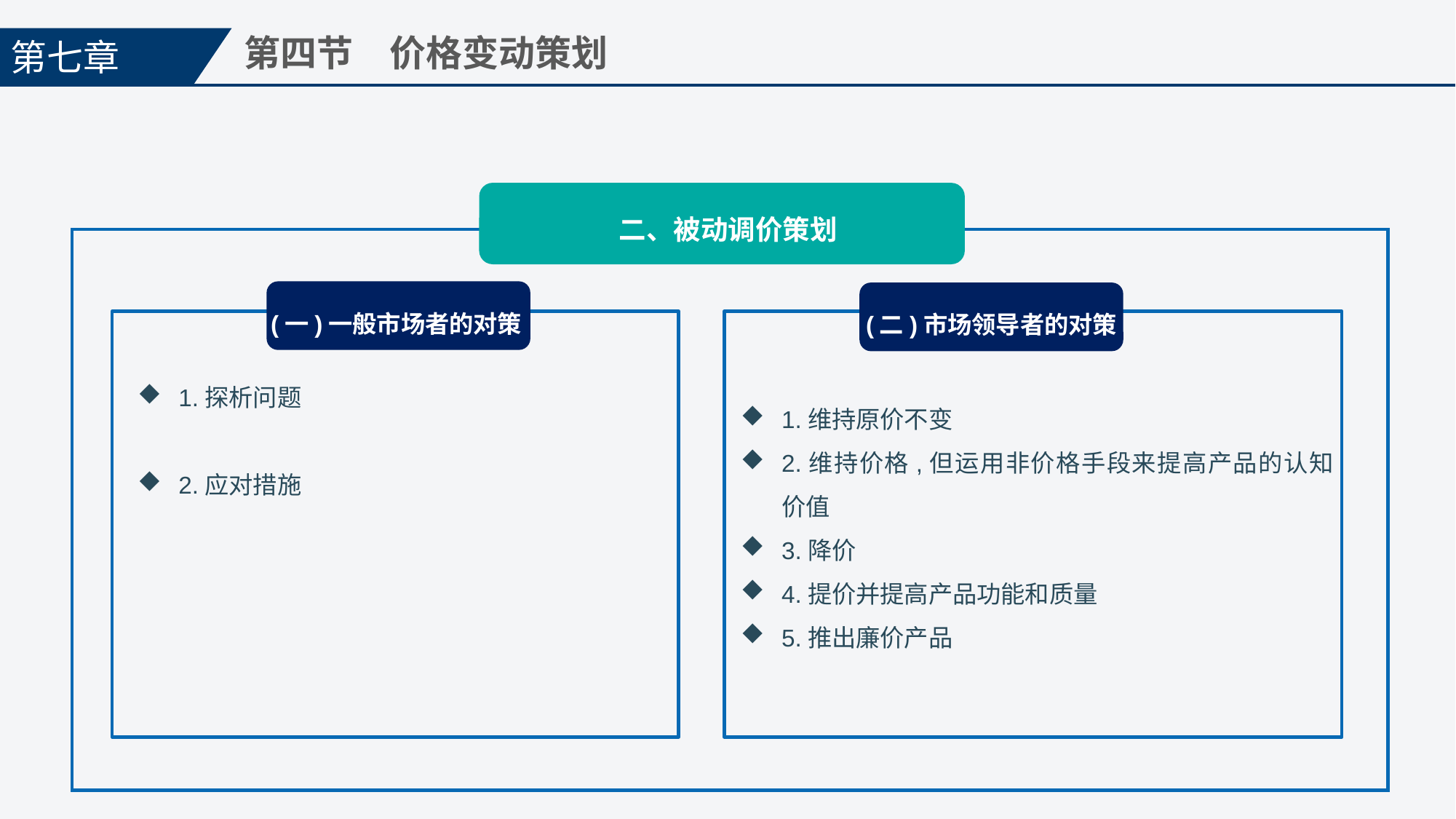

第七章
第四节　价格变动策划

二、被动调价策划

(一)一般市场者的对策
(二)市场领导者的对策

1.维持原价不变
2.维持价格,但运用非价格手段来提高产品的认知价值
3.降价
4.提价并提高产品功能和质量
5.推出廉价产品

1.探析问题

2.应对措施